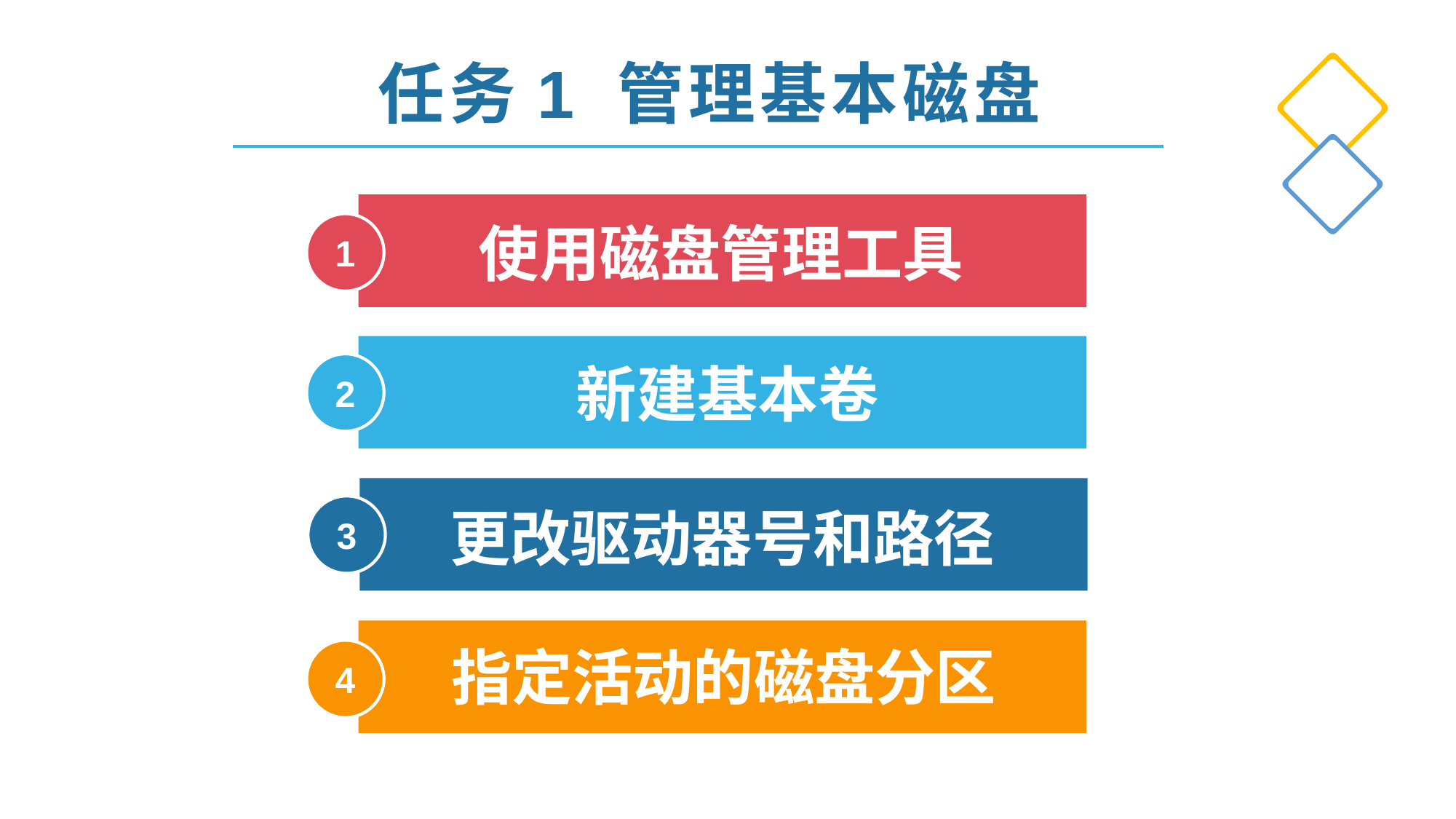

任务1 管理基本磁盘

使用磁盘管理工具
1

新建基本卷
2

更改驱动器号和路径
3

指定活动的磁盘分区
4